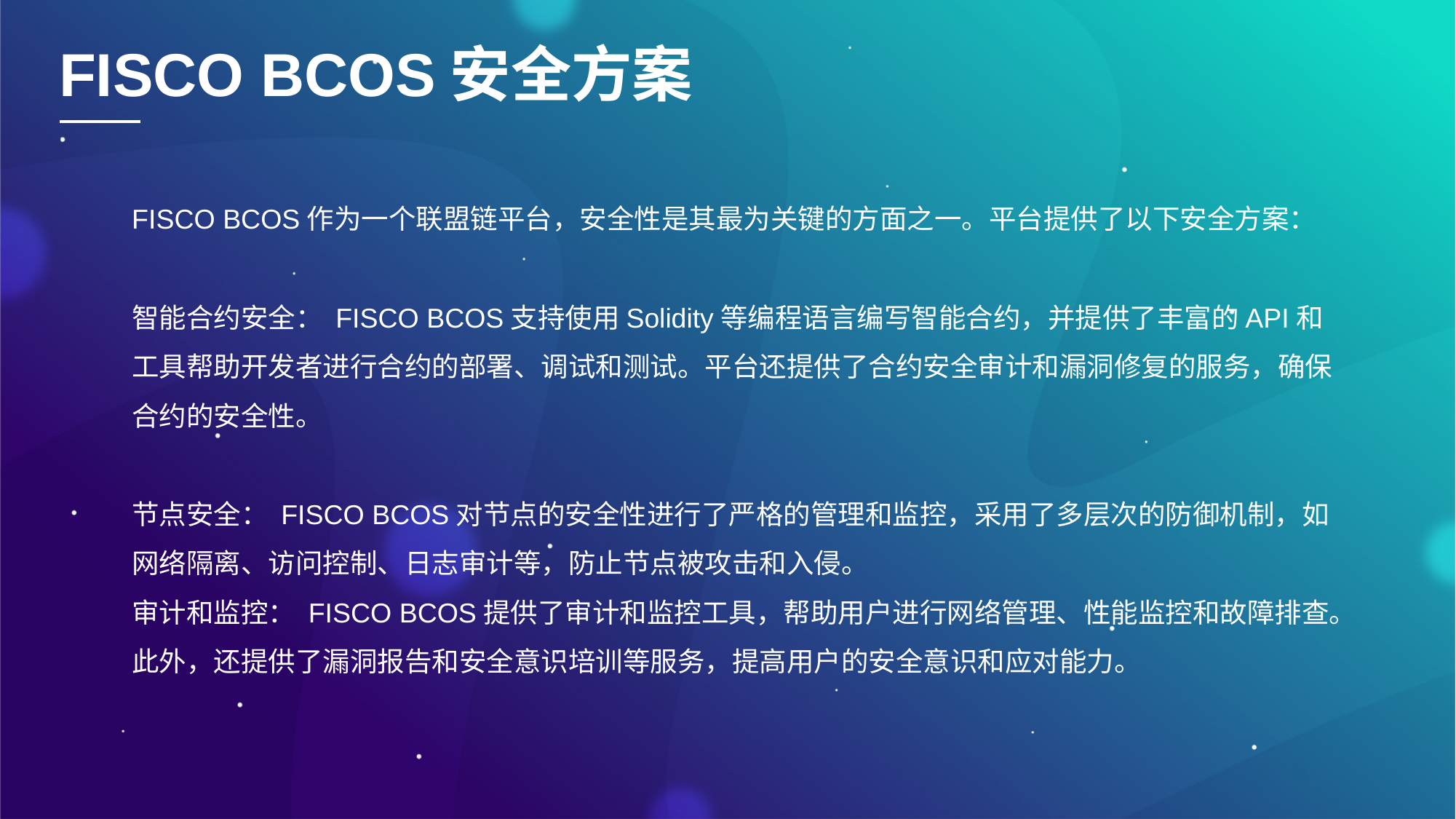

FISCO BCOS安全方案
FISCO BCOS作为一个联盟链平台，安全性是其最为关键的方面之一。平台提供了以下安全方案：

智能合约安全： FISCO BCOS支持使用Solidity等编程语言编写智能合约，并提供了丰富的API和工具帮助开发者进行合约的部署、调试和测试。平台还提供了合约安全审计和漏洞修复的服务，确保合约的安全性。

节点安全： FISCO BCOS对节点的安全性进行了严格的管理和监控，采用了多层次的防御机制，如网络隔离、访问控制、日志审计等，防止节点被攻击和入侵。
审计和监控： FISCO BCOS提供了审计和监控工具，帮助用户进行网络管理、性能监控和故障排查。此外，还提供了漏洞报告和安全意识培训等服务，提高用户的安全意识和应对能力。